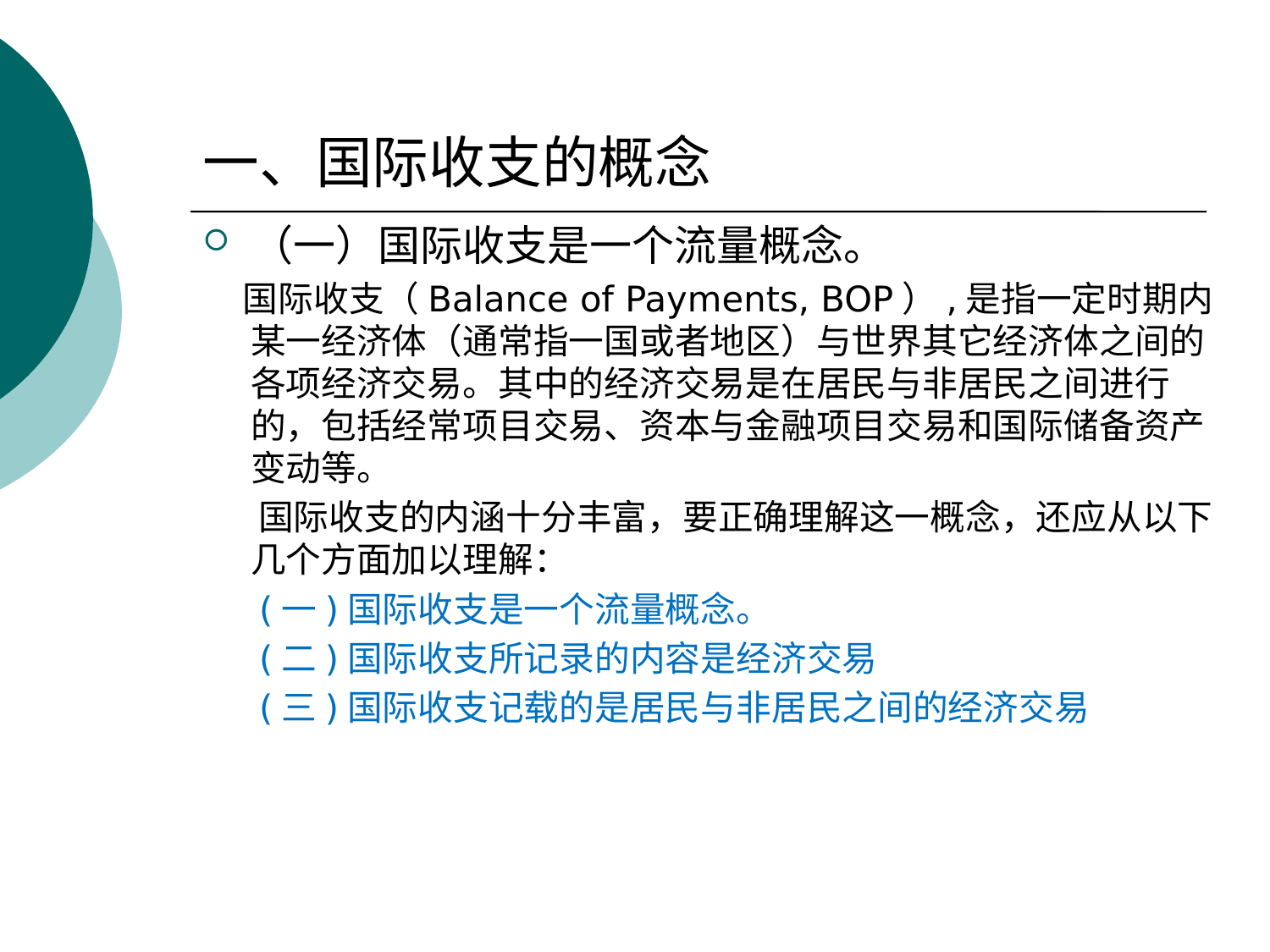

# 一、国际收支的概念
（一）国际收支是一个流量概念。
    国际收支（Balance of Payments, BOP）,是指一定时期内某一经济体（通常指一国或者地区）与世界其它经济体之间的各项经济交易。其中的经济交易是在居民与非居民之间进行的，包括经常项目交易、资本与金融项目交易和国际储备资产变动等。
      国际收支的内涵十分丰富，要正确理解这一概念，还应从以下几个方面加以理解：
     (一)国际收支是一个流量概念。
     (二)国际收支所记录的内容是经济交易
     (三)国际收支记载的是居民与非居民之间的经济交易